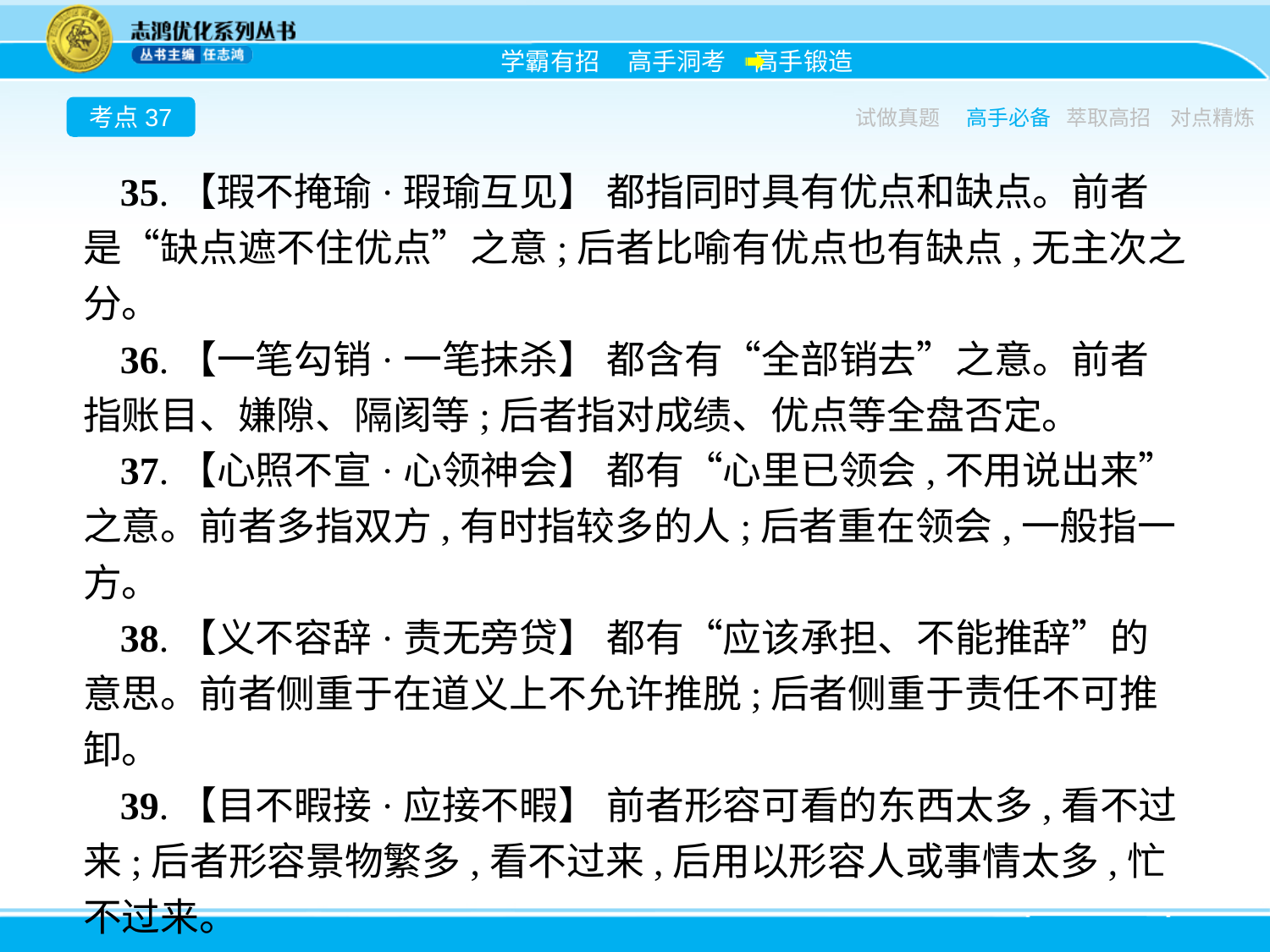

考点37
试做真题
高手必备
萃取高招
对点精炼
35.【瑕不掩瑜·瑕瑜互见】 都指同时具有优点和缺点。前者是“缺点遮不住优点”之意;后者比喻有优点也有缺点,无主次之分。
36.【一笔勾销·一笔抹杀】 都含有“全部销去”之意。前者指账目、嫌隙、隔阂等;后者指对成绩、优点等全盘否定。
37.【心照不宣·心领神会】 都有“心里已领会,不用说出来”之意。前者多指双方,有时指较多的人;后者重在领会,一般指一方。
38.【义不容辞·责无旁贷】 都有“应该承担、不能推辞”的意思。前者侧重于在道义上不允许推脱;后者侧重于责任不可推卸。
39.【目不暇接·应接不暇】 前者形容可看的东西太多,看不过来;后者形容景物繁多,看不过来,后用以形容人或事情太多,忙不过来。
40.【爱憎分明·泾渭分明】 都有“界限清楚”之意。前者指思想感情的爱与恨;后者多指人或事的好坏显然不同。